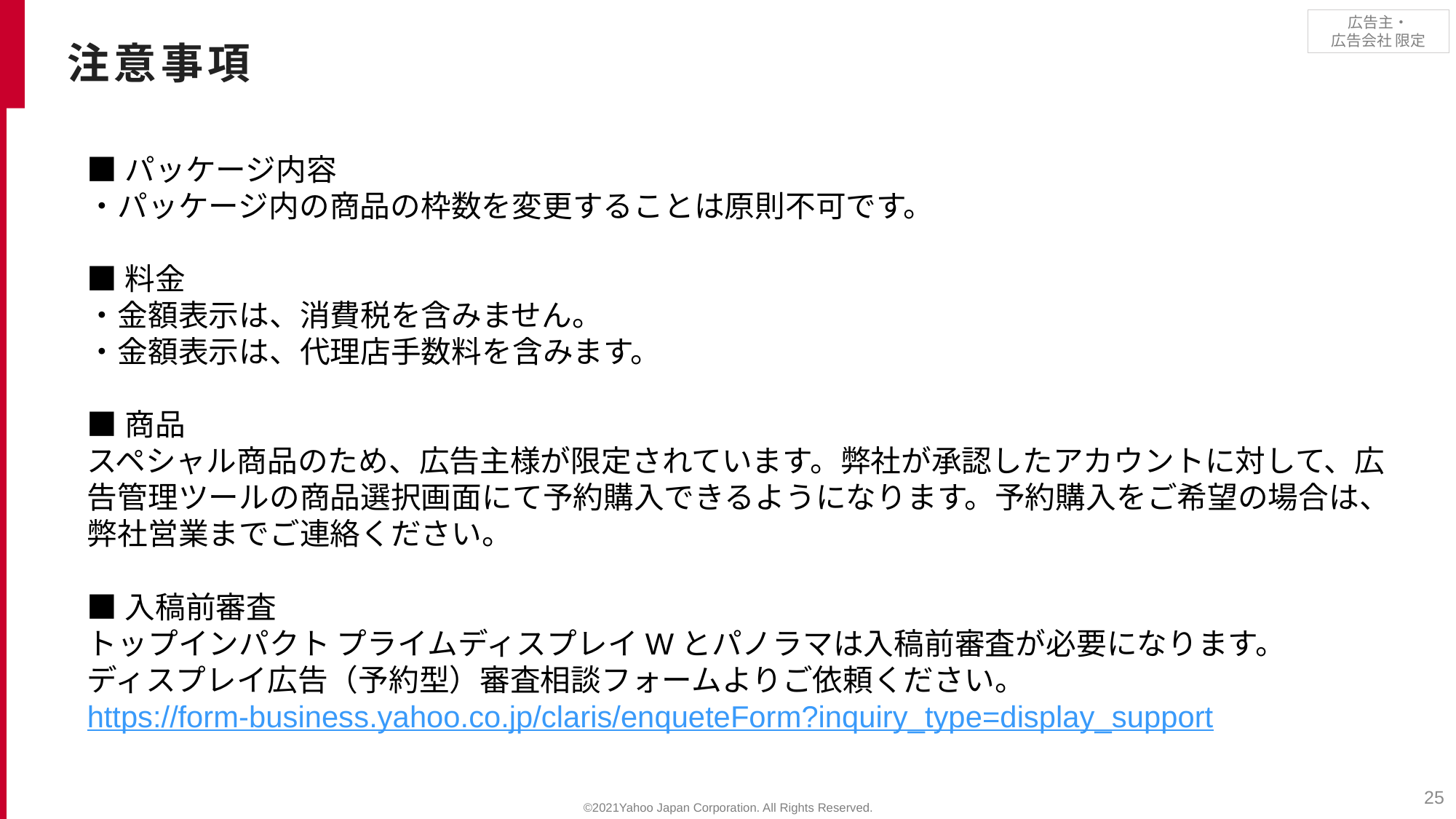

注意事項
■パッケージ内容
・パッケージ内の商品の枠数を変更することは原則不可です。

■料金
・金額表示は、消費税を含みません。
・金額表示は、代理店手数料を含みます。

■商品
スペシャル商品のため、広告主様が限定されています。弊社が承認したアカウントに対して、広告管理ツールの商品選択画面にて予約購入できるようになります。予約購入をご希望の場合は、弊社営業までご連絡ください。

■入稿前審査
トップインパクト プライムディスプレイWとパノラマは入稿前審査が必要になります。
ディスプレイ広告（予約型）審査相談フォームよりご依頼ください。
https://form-business.yahoo.co.jp/claris/enqueteForm?inquiry_type=display_support
25